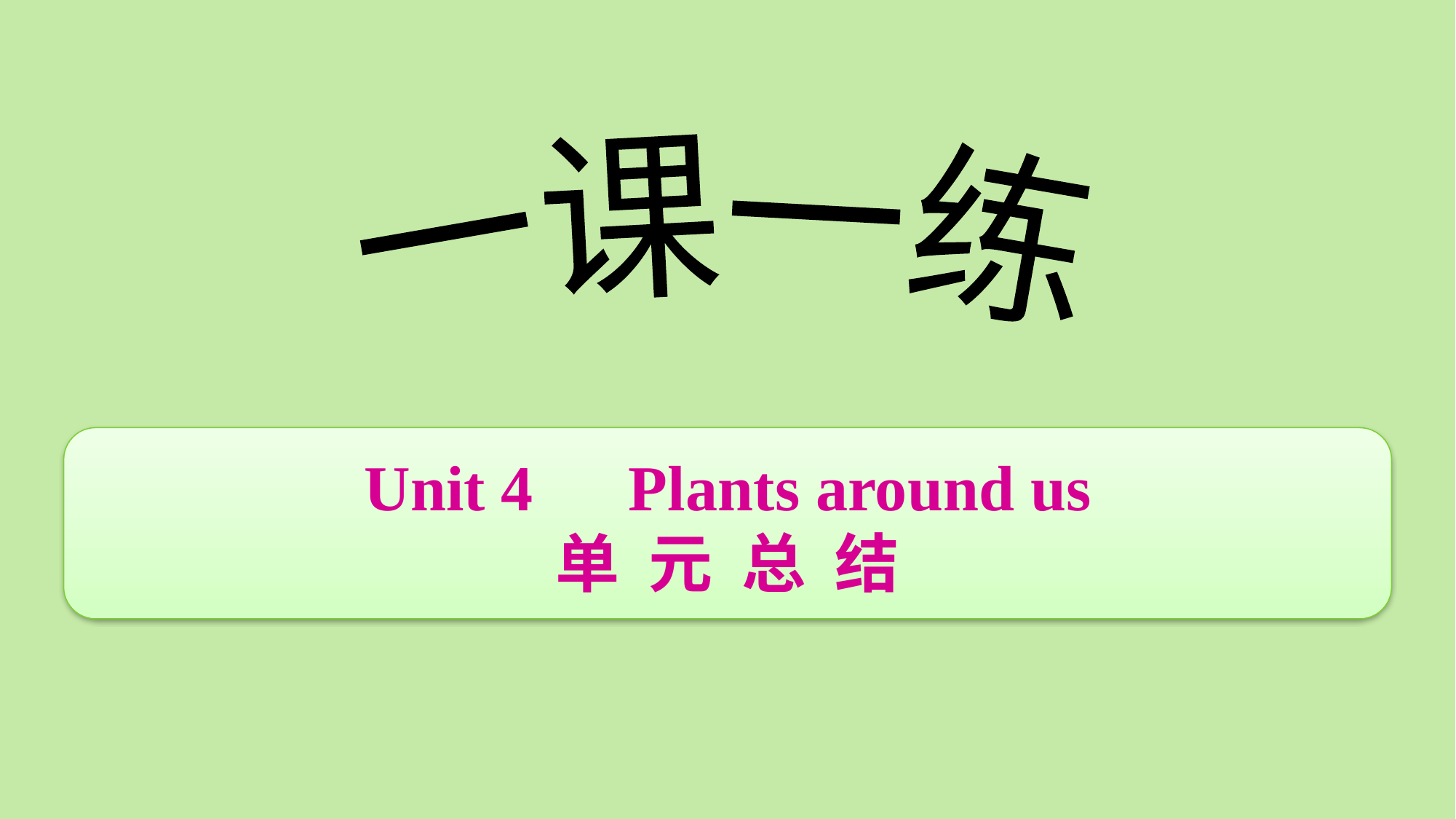

Unit 4　Plants around us
单  元  总  结